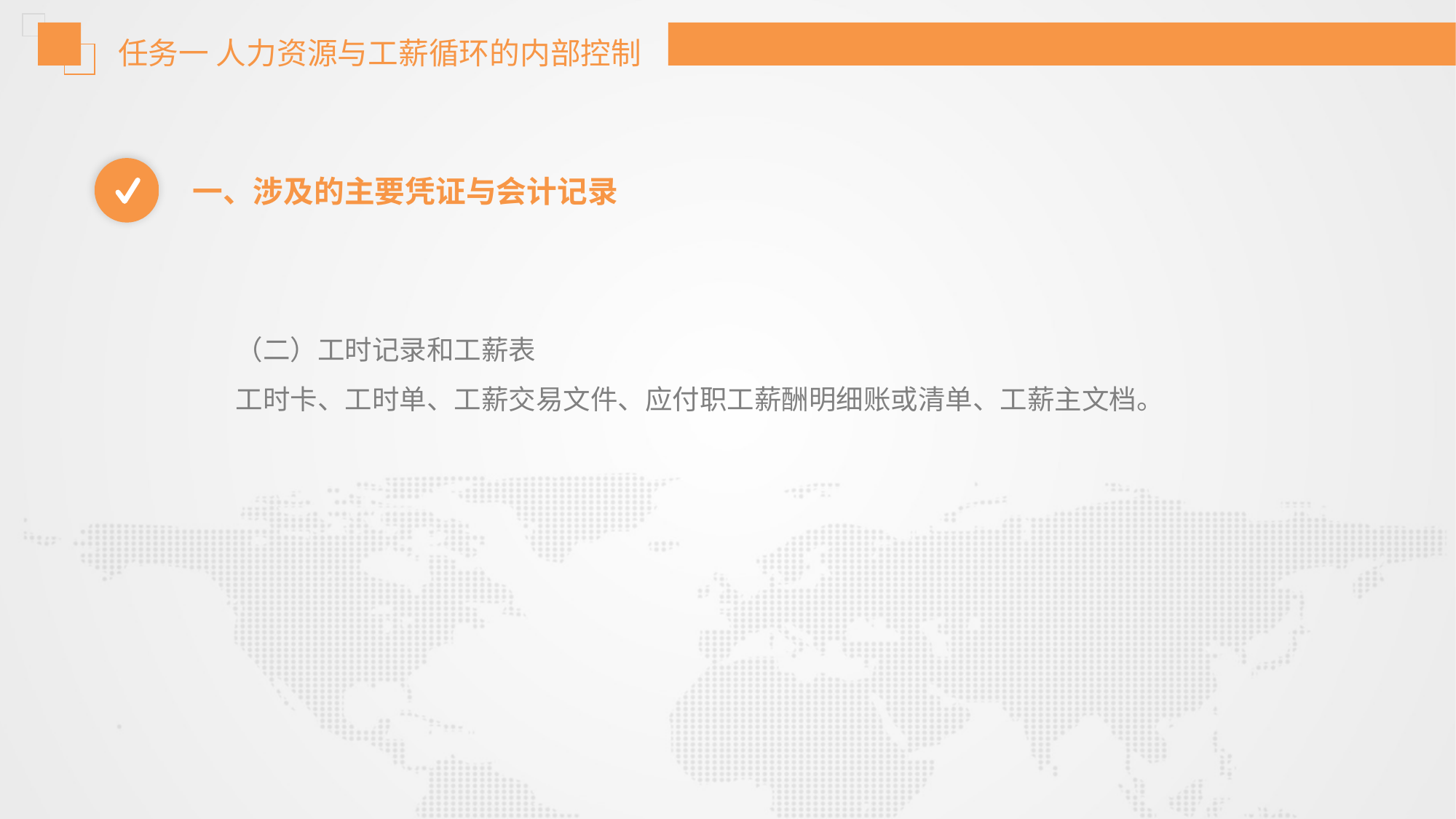

任务一 人力资源与工薪循环的内部控制

一、涉及的主要凭证与会计记录
（二）工时记录和工薪表
工时卡、工时单、工薪交易文件、应付职工薪酬明细账或清单、工薪主文档。